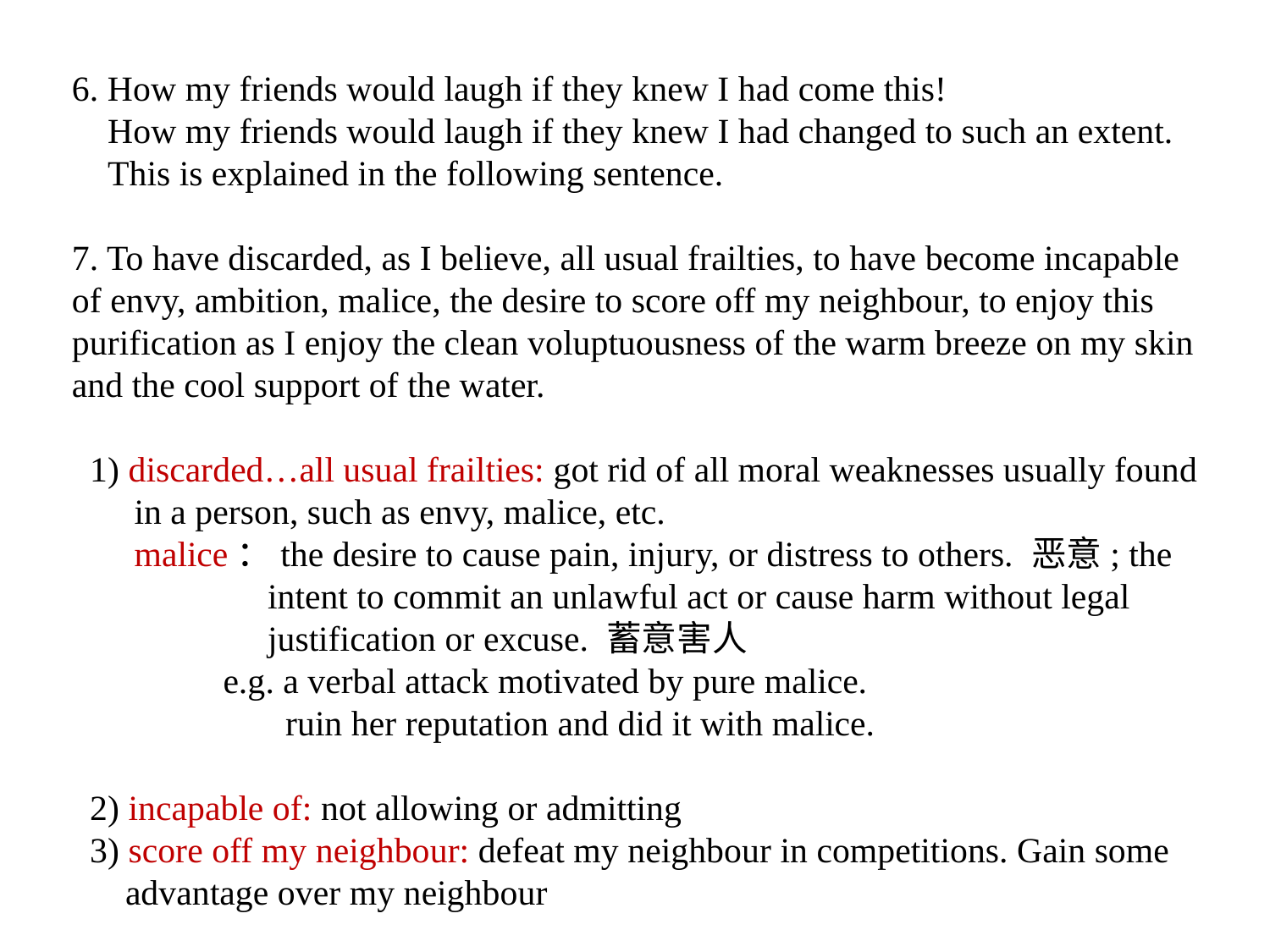

6. How my friends would laugh if they knew I had come this!
    How my friends would laugh if they knew I had changed to such an extent.
    This is explained in the following sentence.

7. To have discarded, as I believe, all usual frailties, to have become incapable of envy, ambition, malice, the desire to score off my neighbour, to enjoy this purification as I enjoy the clean voluptuousness of the warm breeze on my skin and the cool support of the water.

  1) discarded…all usual frailties: got rid of all moral weaknesses usually found
       in a person, such as envy, malice, etc.
       malice：the desire to cause pain, injury, or distress to others. 恶意; the
                      intent to commit an unlawful act or cause harm without legal
                      justification or excuse. 蓄意害人
                 e.g. a verbal attack motivated by pure malice.
                        ruin her reputation and did it with malice.

  2) incapable of: not allowing or admitting
  3) score off my neighbour: defeat my neighbour in competitions. Gain some
      advantage over my neighbour